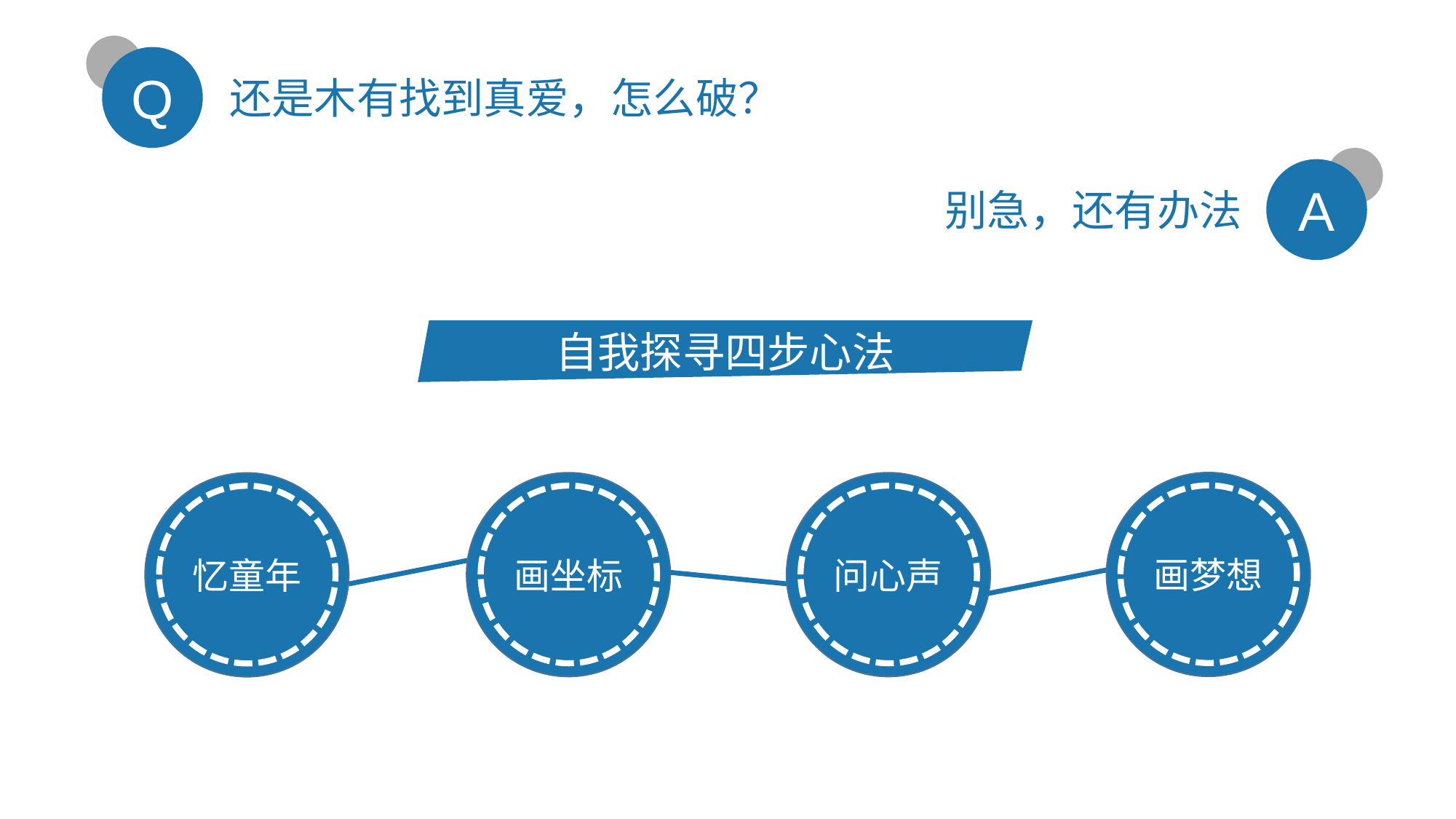

Q
还是木有找到真爱，怎么破？

A
别急，还有办法
自我探寻四步心法
画梦想

画坐标

问心声

忆童年